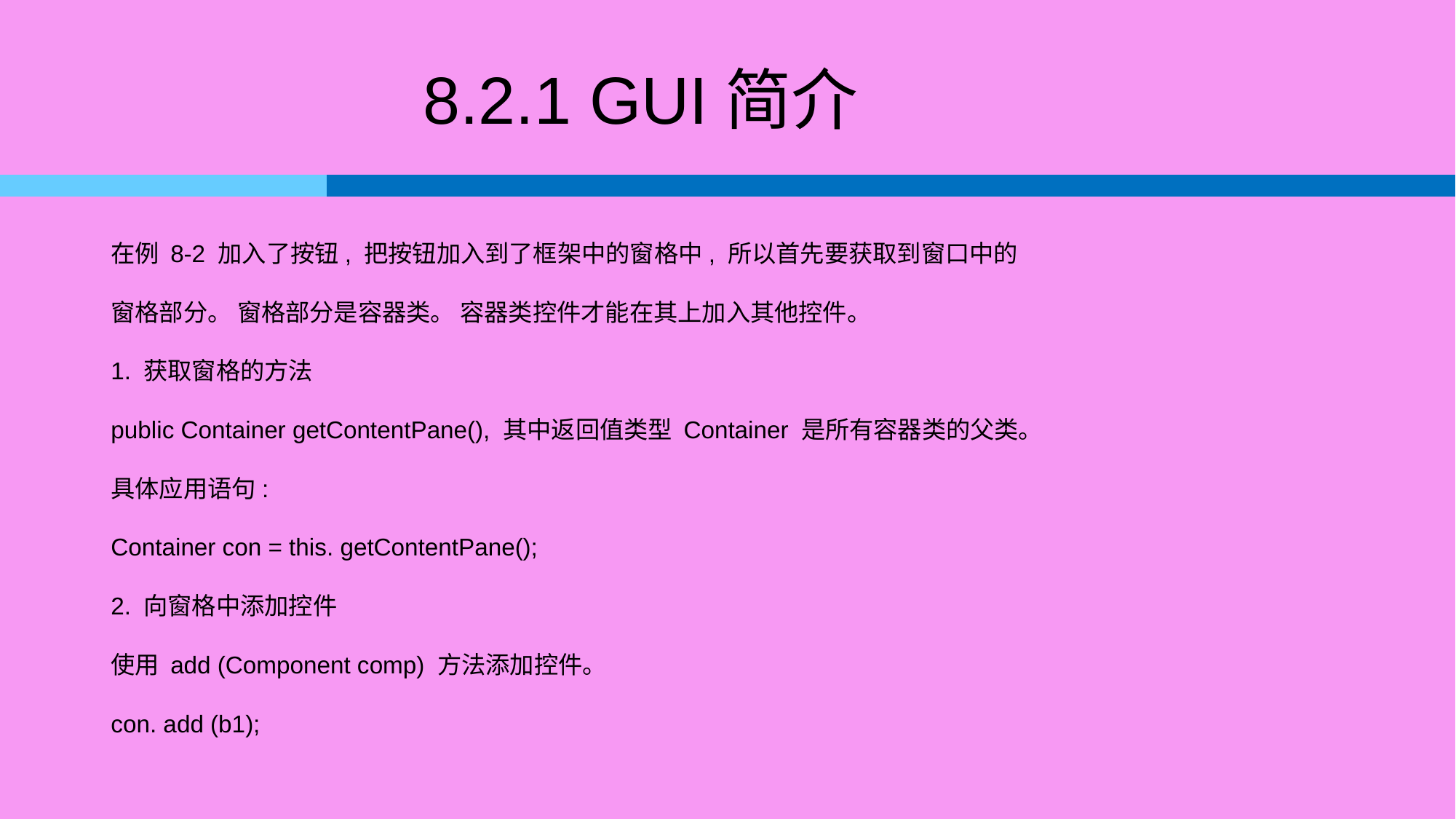

# 8.2.1 GUI简介
在例 8-2 加入了按钮, 把按钮加入到了框架中的窗格中, 所以首先要获取到窗口中的
窗格部分。 窗格部分是容器类。 容器类控件才能在其上加入其他控件。
1. 获取窗格的方法
public Container getContentPane(), 其中返回值类型 Container 是所有容器类的父类。
具体应用语句:
Container con = this. getContentPane();
2. 向窗格中添加控件
使用 add (Component comp) 方法添加控件。
con. add (b1);